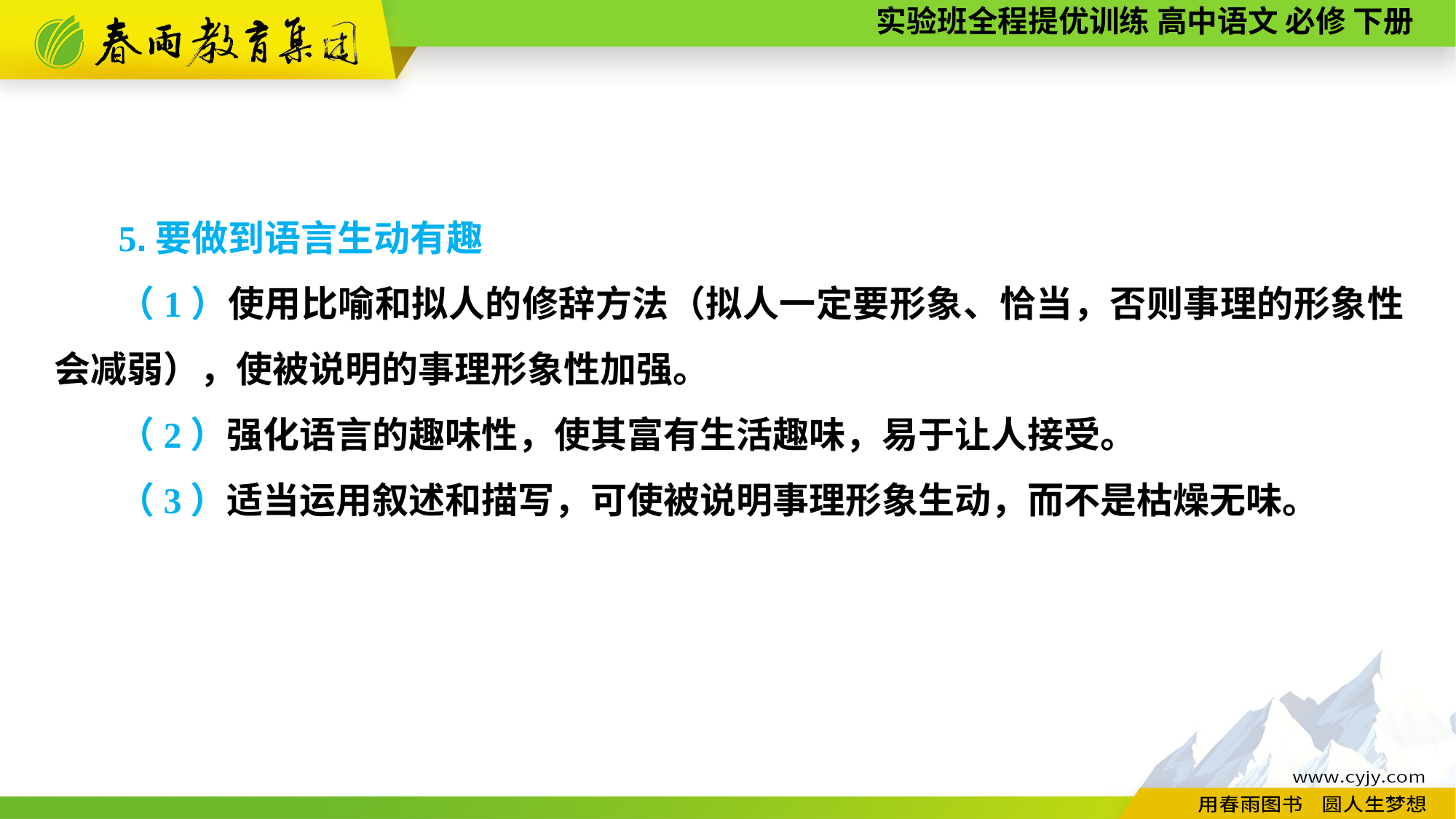

5.要做到语言生动有趣
（1）使用比喻和拟人的修辞方法（拟人一定要形象、恰当，否则事理的形象性会减弱），使被说明的事理形象性加强。
（2）强化语言的趣味性，使其富有生活趣味，易于让人接受。
（3）适当运用叙述和描写，可使被说明事理形象生动，而不是枯燥无味。